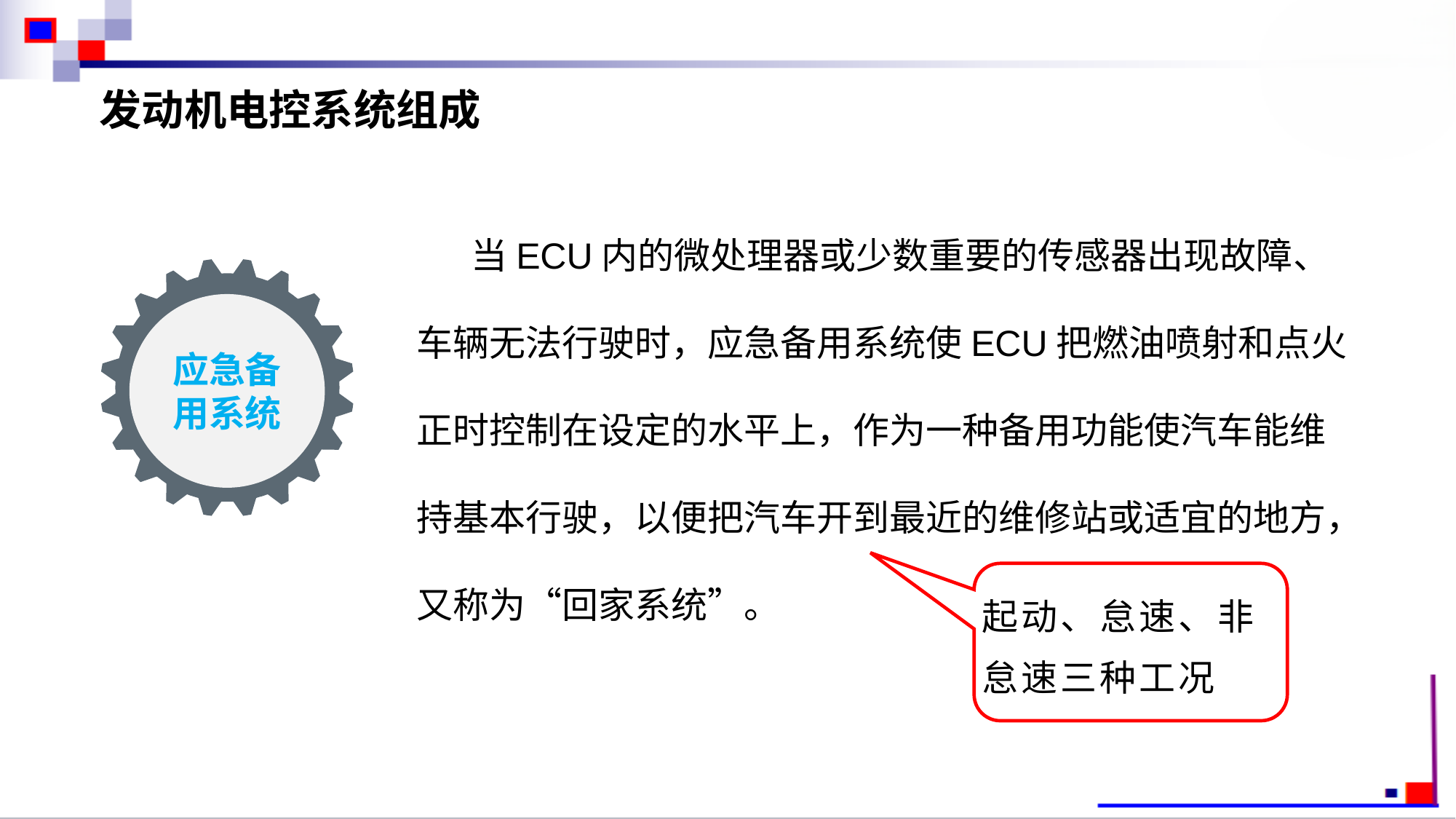

发动机电控系统组成
当ECU内的微处理器或少数重要的传感器出现故障、车辆无法行驶时，应急备用系统使ECU把燃油喷射和点火正时控制在设定的水平上，作为一种备用功能使汽车能维持基本行驶，以便把汽车开到最近的维修站或适宜的地方，又称为“回家系统”。

应急备用系统
起动、怠速、非怠速三种工况